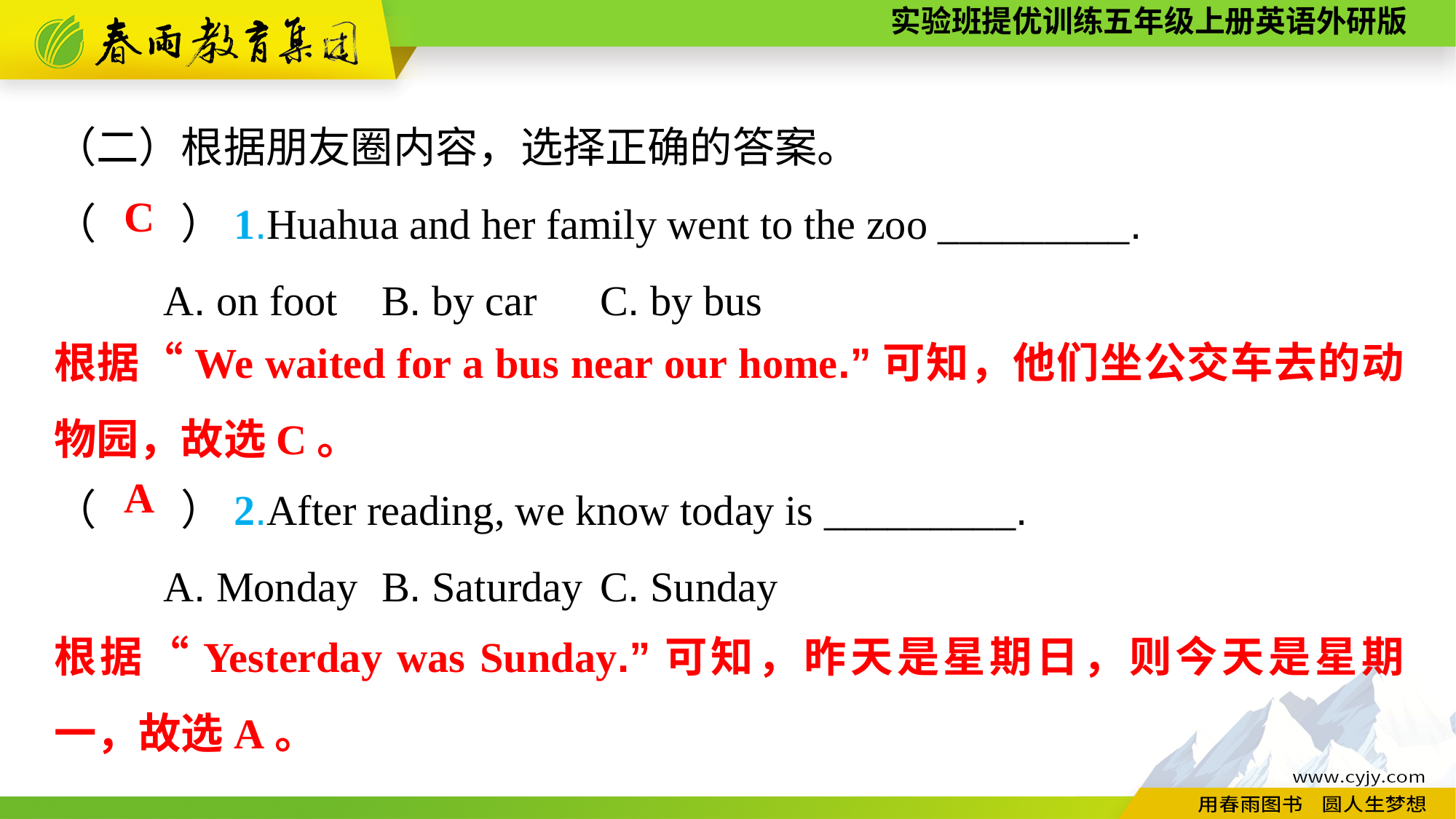

（二）根据朋友圈内容，选择正确的答案。
（　　）1.Huahua and her family went to the zoo _________.
	A. on foot	B. by car	C. by bus

（　　）2.After reading, we know today is _________.
	A. Monday	B. Saturday	C. Sunday

C
根据“We waited for a bus near our home.”可知，他们坐公交车去的动物园，故选C。
A
根据“Yesterday was Sunday.”可知，昨天是星期日，则今天是星期一，故选A。